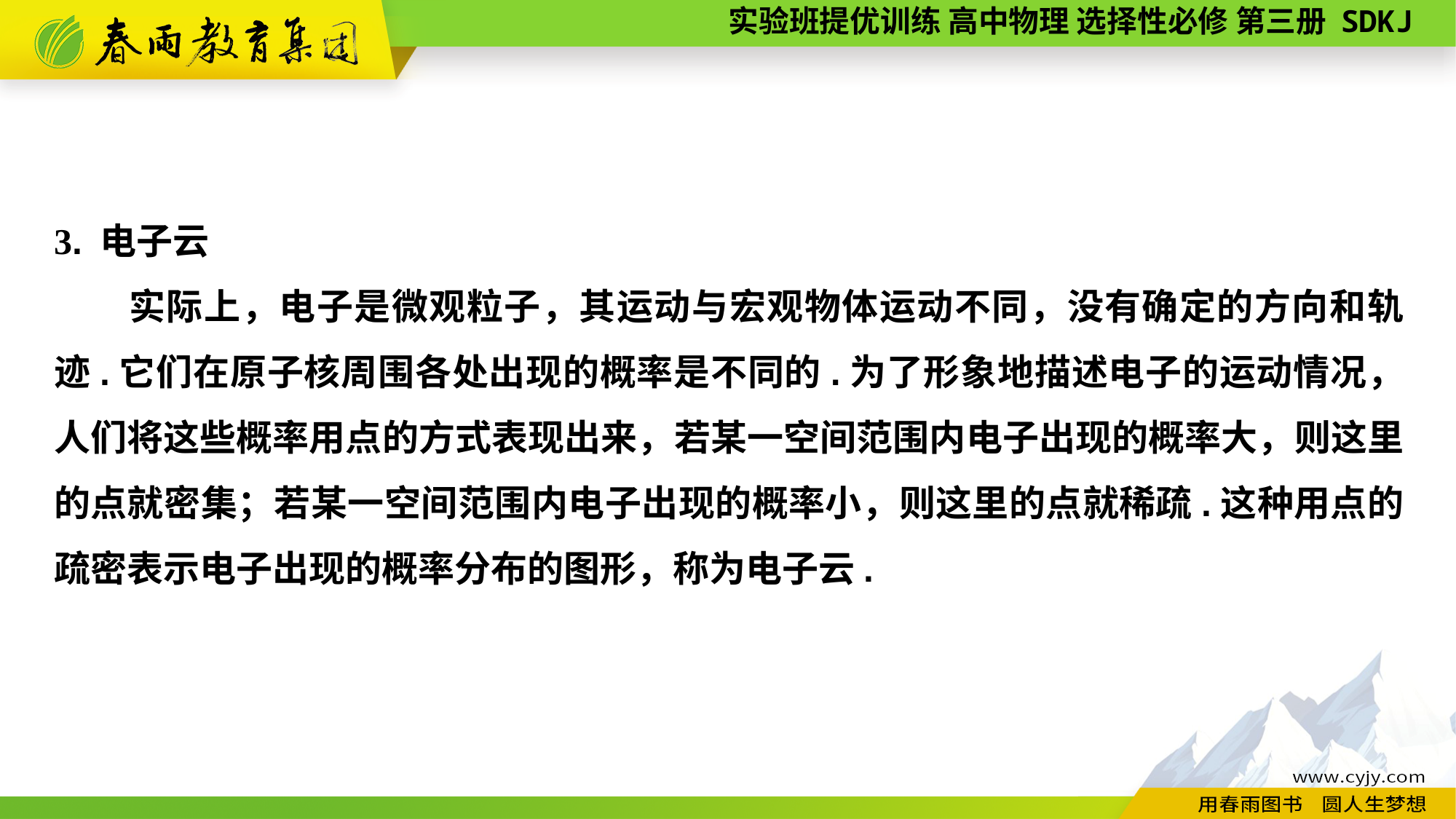

3. 电子云
　　实际上，电子是微观粒子，其运动与宏观物体运动不同，没有确定的方向和轨迹.它们在原子核周围各处出现的概率是不同的.为了形象地描述电子的运动情况，人们将这些概率用点的方式表现出来，若某一空间范围内电子出现的概率大，则这里的点就密集；若某一空间范围内电子出现的概率小，则这里的点就稀疏.这种用点的疏密表示电子出现的概率分布的图形，称为电子云.